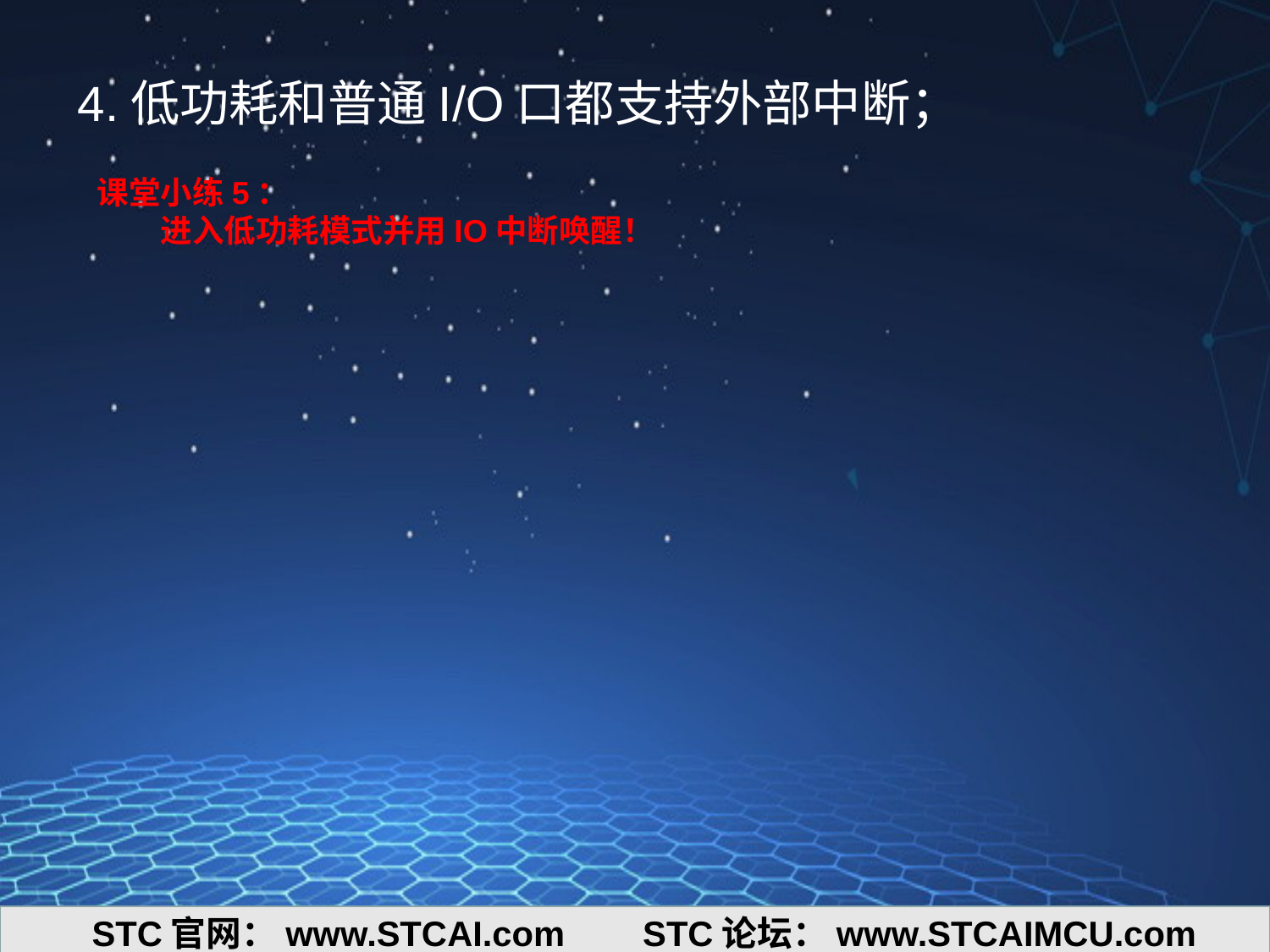

4.低功耗和普通I/O口都支持外部中断；
课堂小练5：
进入低功耗模式并用IO中断唤醒！

STC官网：www.STCAI.com        STC论坛：www.STCAIMCU.com